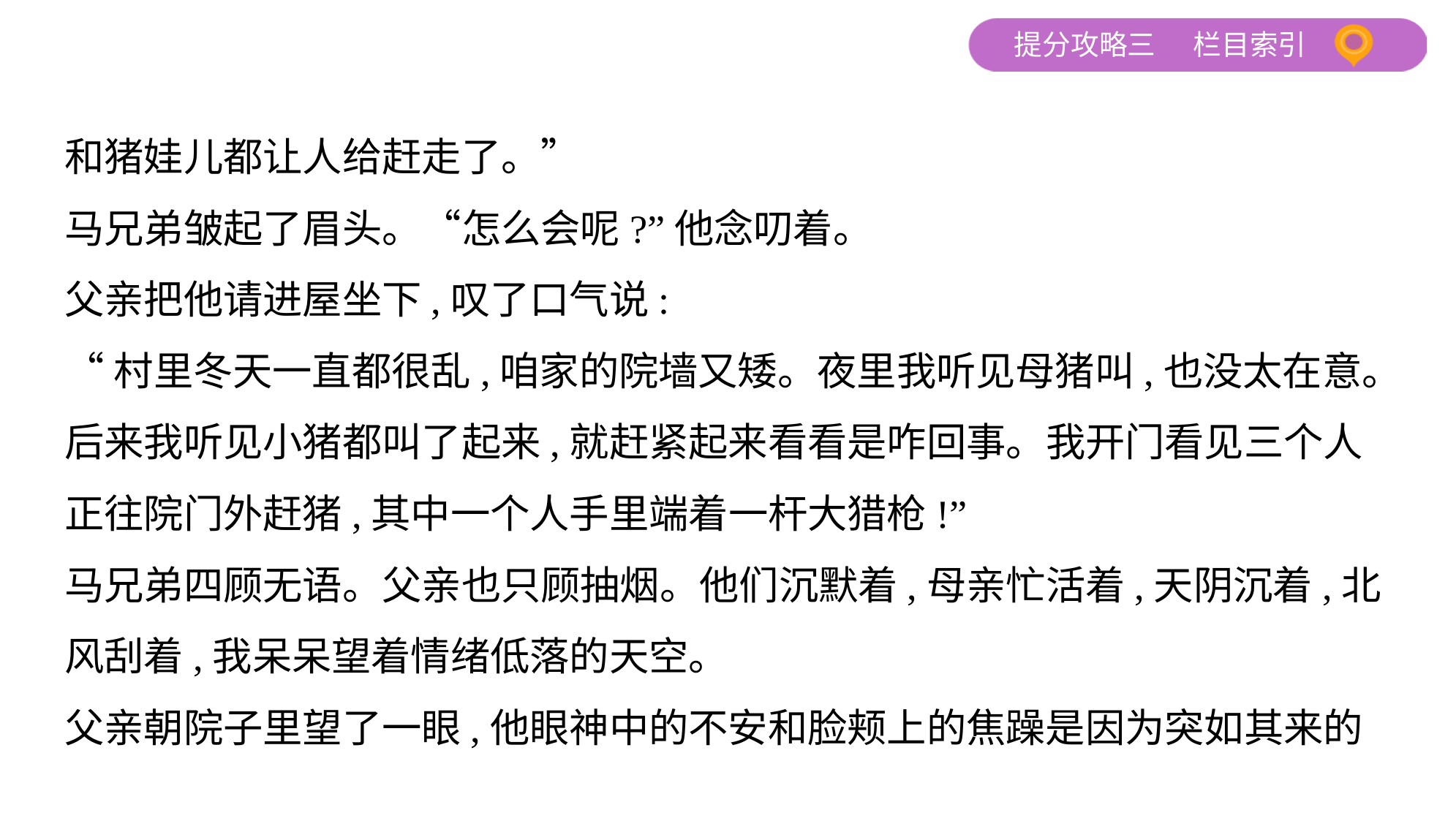

和猪娃儿都让人给赶走了。”
马兄弟皱起了眉头。“怎么会呢?”他念叨着。
父亲把他请进屋坐下,叹了口气说:
“村里冬天一直都很乱,咱家的院墙又矮。夜里我听见母猪叫,也没太在意。
后来我听见小猪都叫了起来,就赶紧起来看看是咋回事。我开门看见三个人
正往院门外赶猪,其中一个人手里端着一杆大猎枪!”
马兄弟四顾无语。父亲也只顾抽烟。他们沉默着,母亲忙活着,天阴沉着,北
风刮着,我呆呆望着情绪低落的天空。
父亲朝院子里望了一眼,他眼神中的不安和脸颊上的焦躁是因为突如其来的